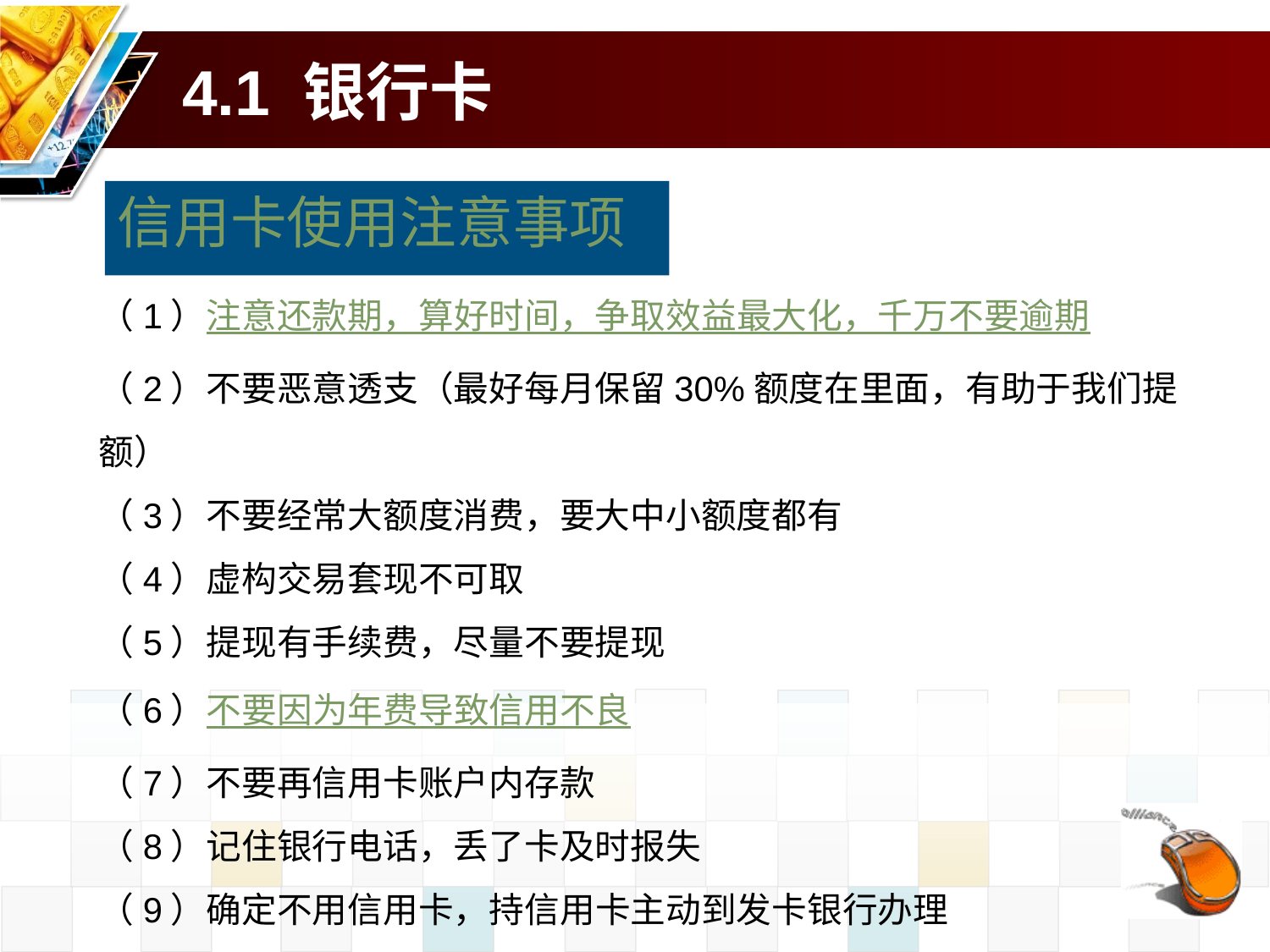

# 4.1 银行卡
信用卡使用注意事项
（1）注意还款期，算好时间，争取效益最大化，千万不要逾期
（2）不要恶意透支（最好每月保留30%额度在里面，有助于我们提额）
（3）不要经常大额度消费，要大中小额度都有
（4）虚构交易套现不可取
（5）提现有手续费，尽量不要提现
（6）不要因为年费导致信用不良
（7）不要再信用卡账户内存款
（8）记住银行电话，丢了卡及时报失
（9）确定不用信用卡，持信用卡主动到发卡银行办理
（10）不要和手机长期放在一起，以免被磁化